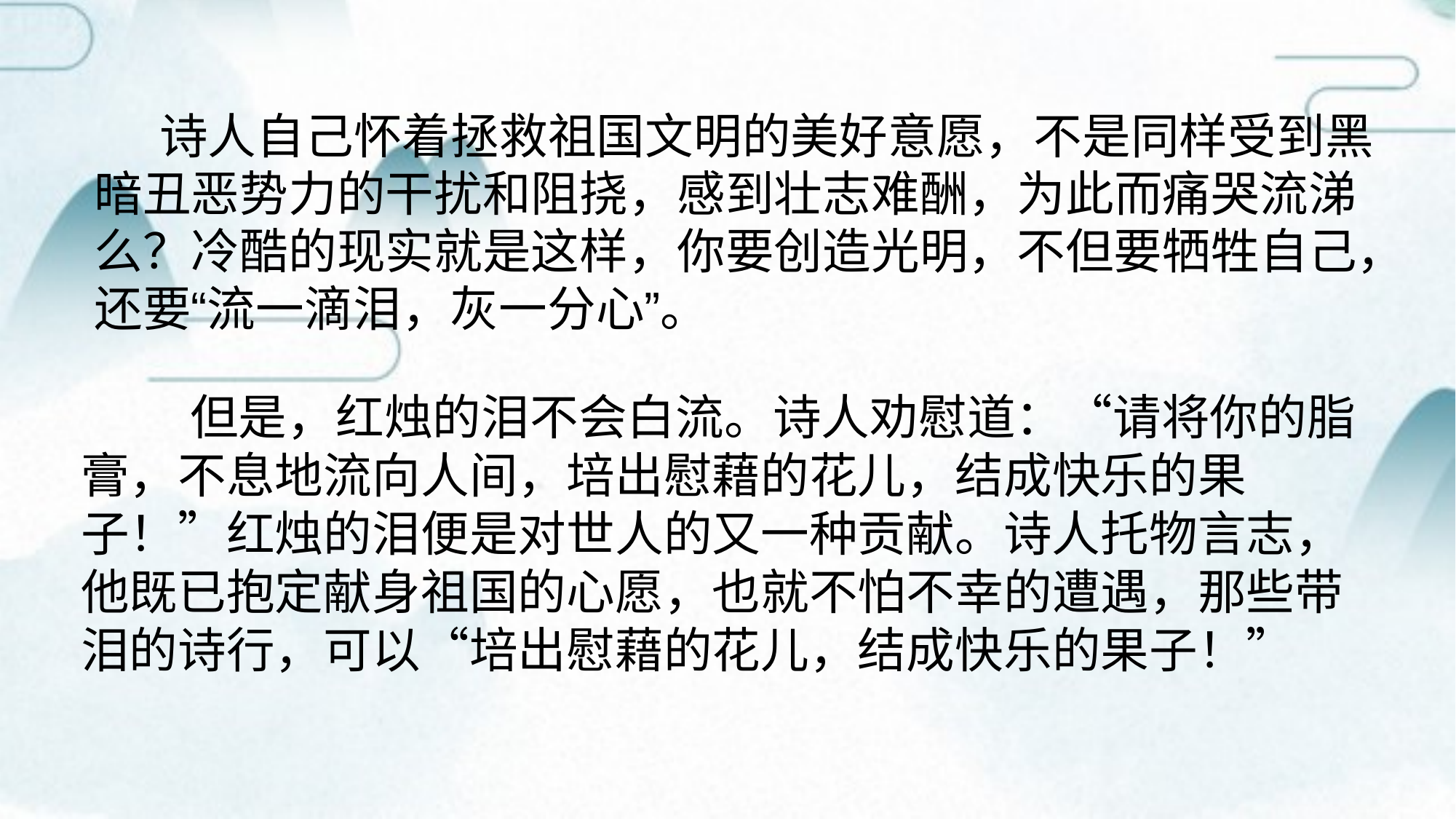

诗人自己怀着拯救祖国文明的美好意愿，不是同样受到黑暗丑恶势力的干扰和阻挠，感到壮志难酬，为此而痛哭流涕么？冷酷的现实就是这样，你要创造光明，不但要牺牲自己，还要“流一滴泪，灰一分心”。
      但是，红烛的泪不会白流。诗人劝慰道：“请将你的脂膏，不息地流向人间，培出慰藉的花儿，结成快乐的果子！”红烛的泪便是对世人的又一种贡献。诗人托物言志，他既已抱定献身祖国的心愿，也就不怕不幸的遭遇，那些带泪的诗行，可以“培出慰藉的花儿，结成快乐的果子！”